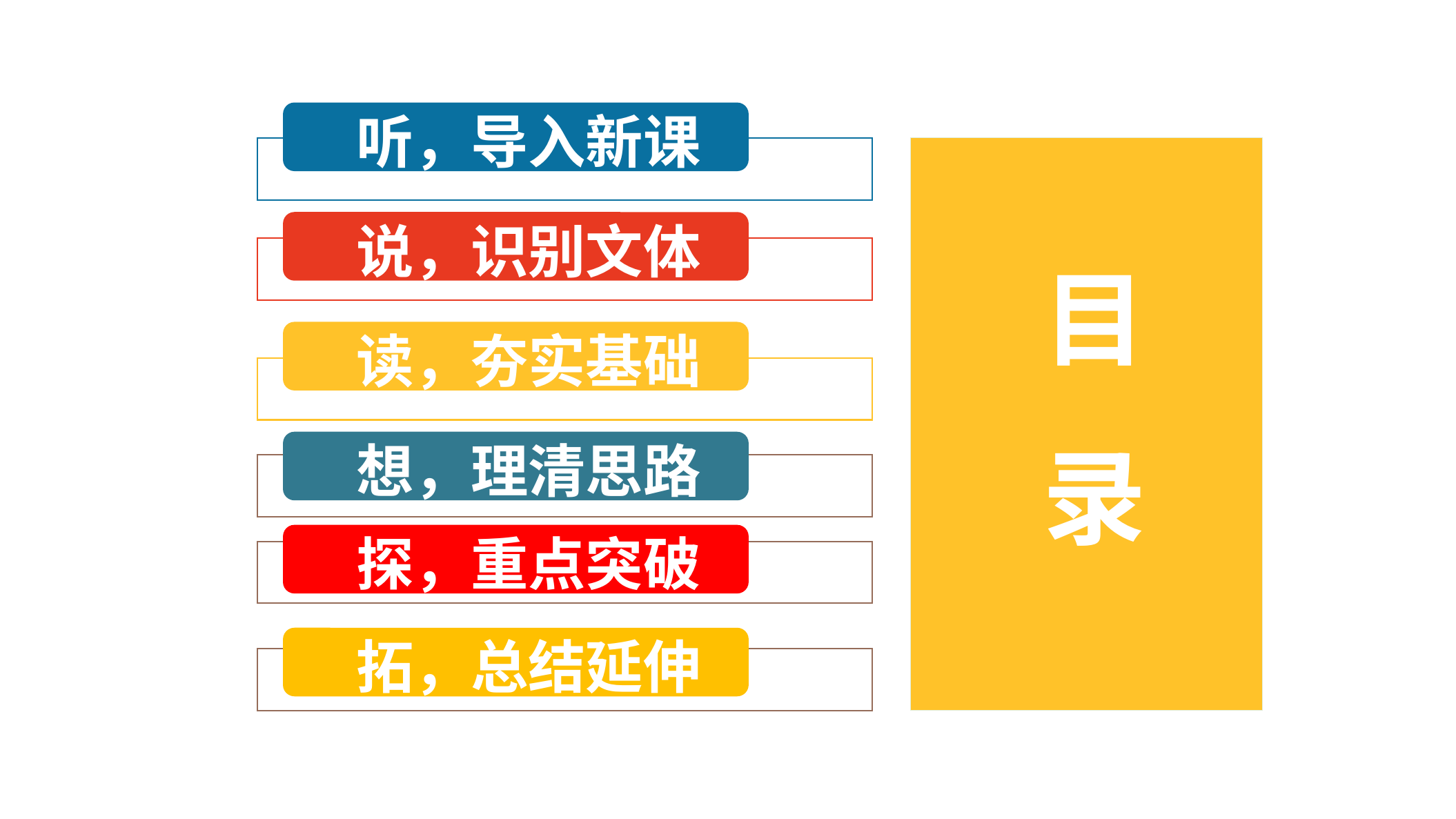

听，导入新课

目
录
说，识别文体

读，夯实基础

想，理清思路

探，重点突破

拓，总结延伸